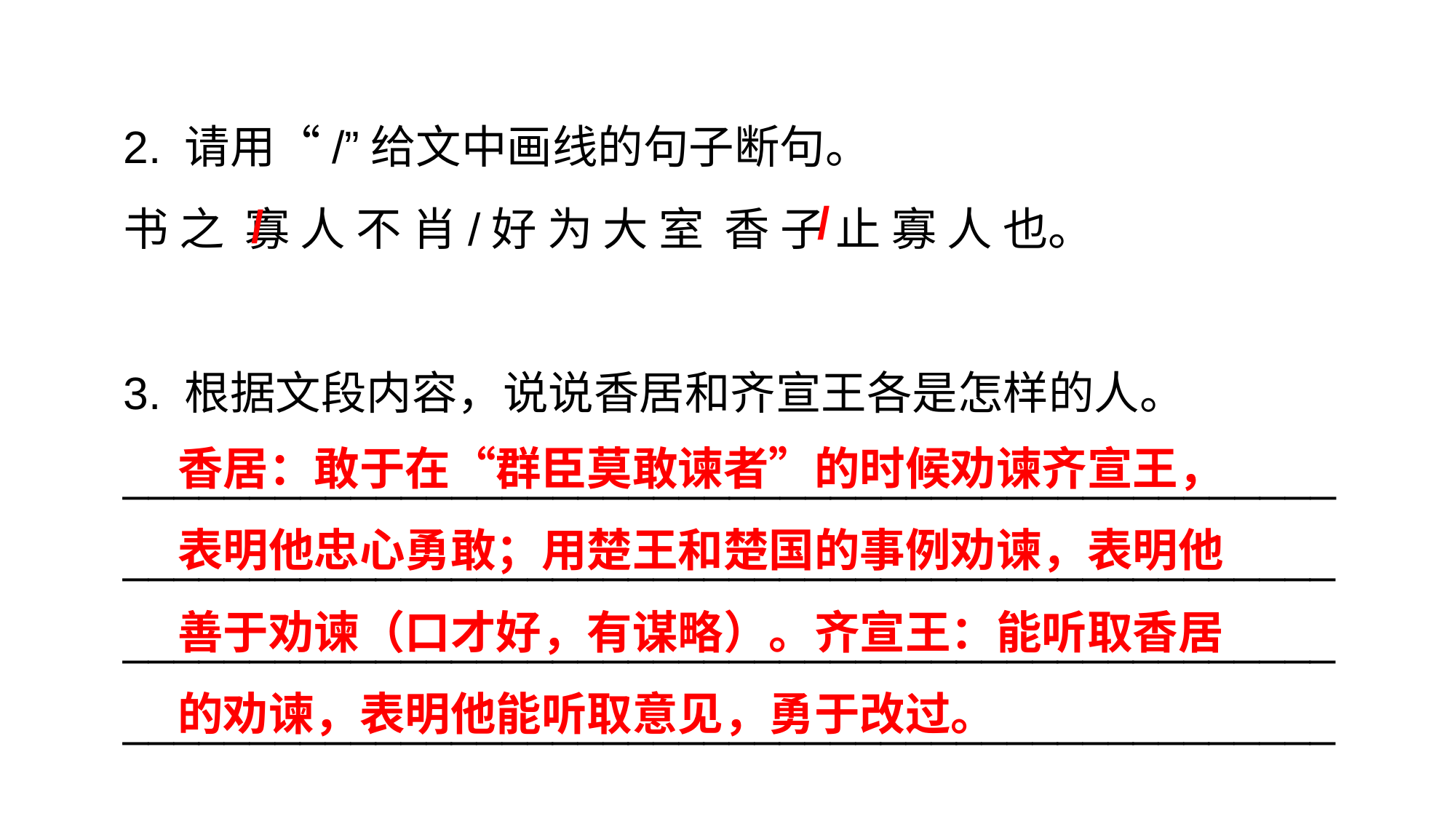

2. 请用“/”给文中画线的句子断句。
书 之  寡 人 不 肖/好 为 大 室  香 子 止 寡 人 也。

3. 根据文段内容，说说香居和齐宣王各是怎样的人。
____________________________________________________________________________________________________________________________________________________________________________________________________________________
/
/
香居：敢于在“群臣莫敢谏者”的时候劝谏齐宣王，表明他忠心勇敢；用楚王和楚国的事例劝谏，表明他善于劝谏（口才好，有谋略）。齐宣王：能听取香居的劝谏，表明他能听取意见，勇于改过。